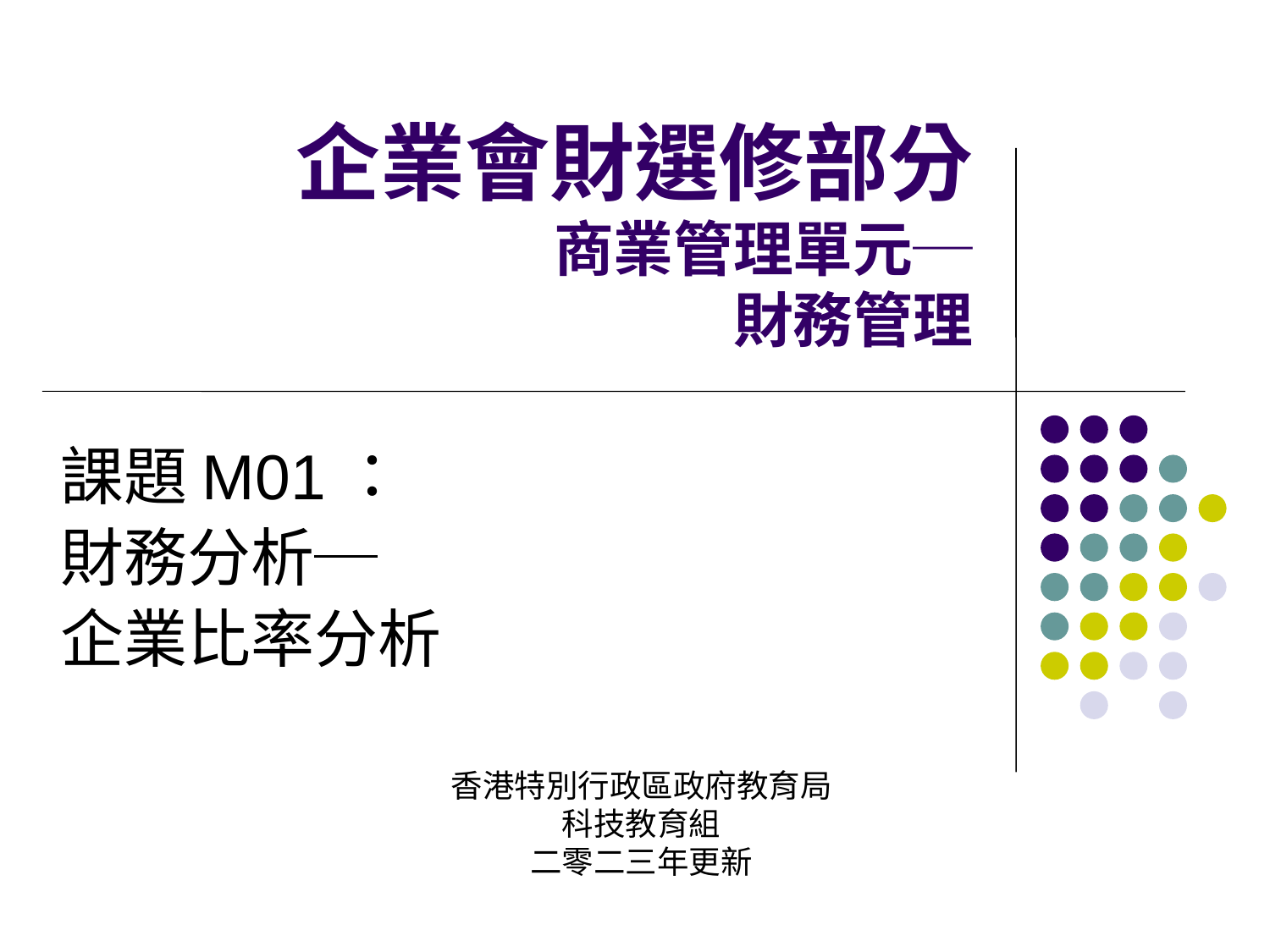

# 企業會財選修部分 商業管理單元─ 財務管理
課題M01：
財務分析─
企業比率分析
香港特別行政區政府教育局
科技教育組
二零二三年更新